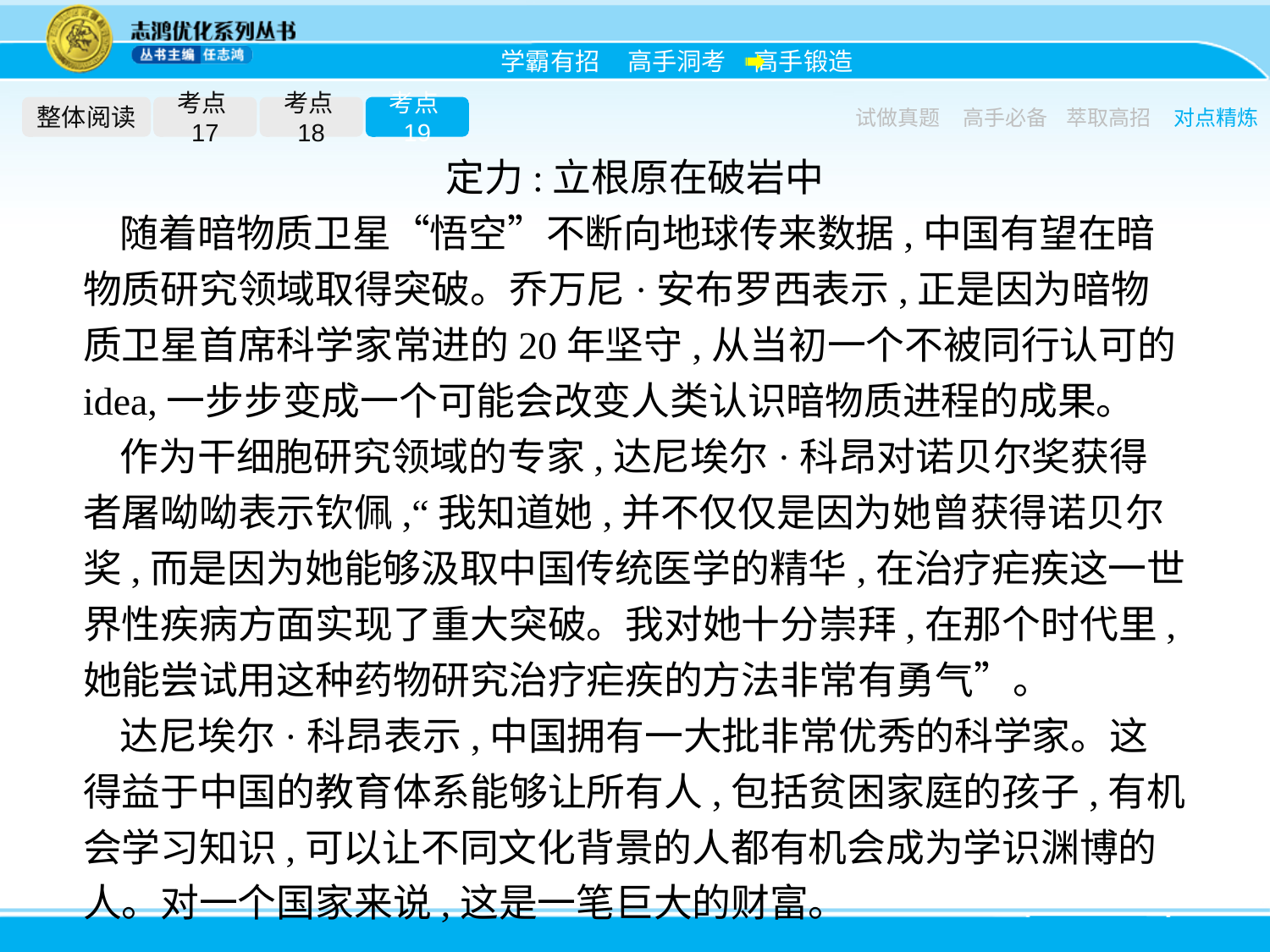

整体阅读
考点17
考点18
考点19
试做真题
高手必备
萃取高招
对点精炼
定力:立根原在破岩中
随着暗物质卫星“悟空”不断向地球传来数据,中国有望在暗物质研究领域取得突破。乔万尼·安布罗西表示,正是因为暗物质卫星首席科学家常进的20年坚守,从当初一个不被同行认可的idea,一步步变成一个可能会改变人类认识暗物质进程的成果。
作为干细胞研究领域的专家,达尼埃尔·科昂对诺贝尔奖获得者屠呦呦表示钦佩,“我知道她,并不仅仅是因为她曾获得诺贝尔奖,而是因为她能够汲取中国传统医学的精华,在治疗疟疾这一世界性疾病方面实现了重大突破。我对她十分崇拜,在那个时代里,她能尝试用这种药物研究治疗疟疾的方法非常有勇气”。
达尼埃尔·科昂表示,中国拥有一大批非常优秀的科学家。这得益于中国的教育体系能够让所有人,包括贫困家庭的孩子,有机会学习知识,可以让不同文化背景的人都有机会成为学识渊博的人。对一个国家来说,这是一笔巨大的财富。